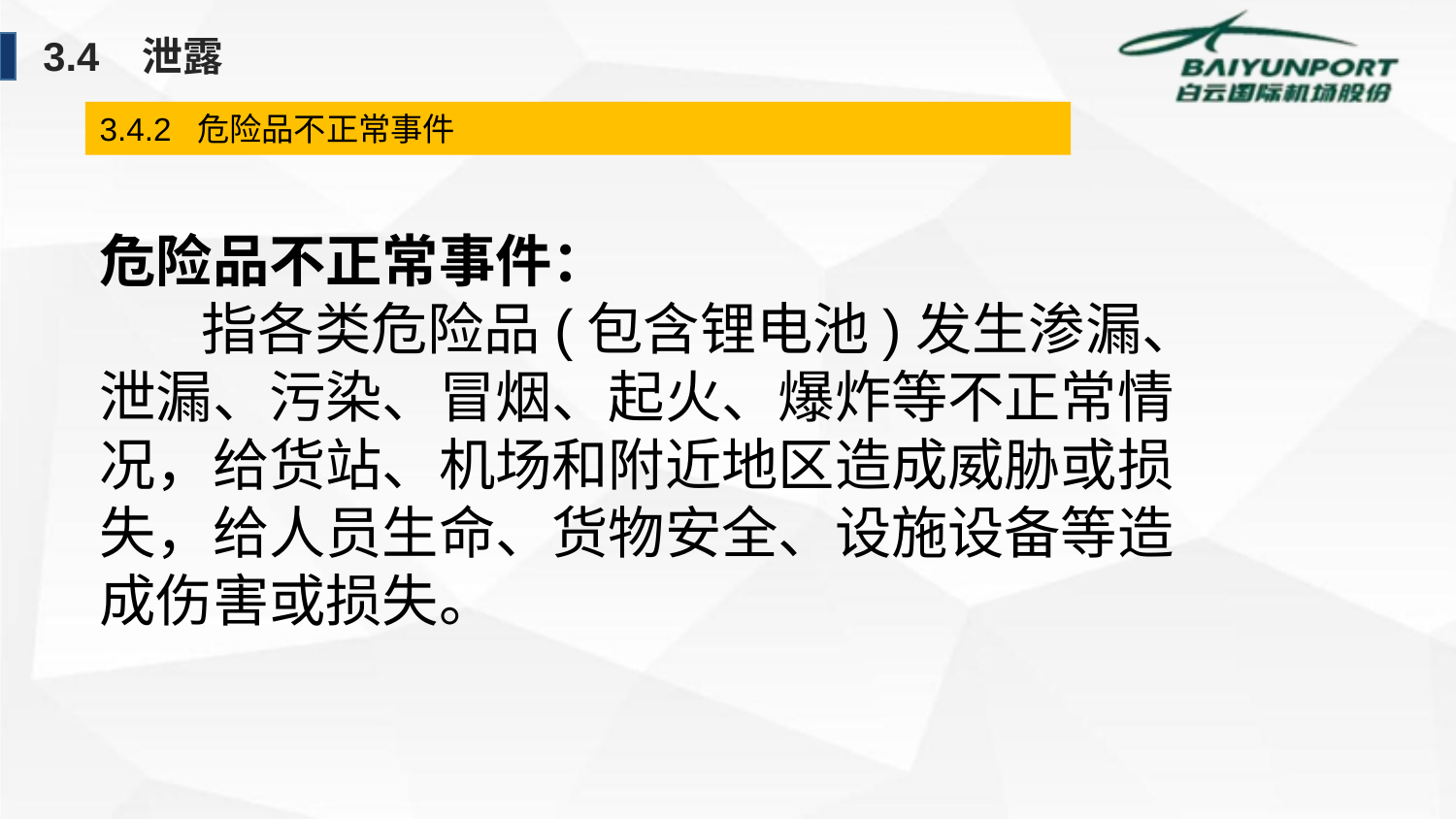

3.4   泄露

3.4.2  危险品不正常事件
危险品不正常事件：
       指各类危险品(包含锂电池)发生渗漏、泄漏、污染、冒烟、起火、爆炸等不正常情况，给货站、机场和附近地区造成威胁或损失，给人员生命、货物安全、设施设备等造成伤害或损失。